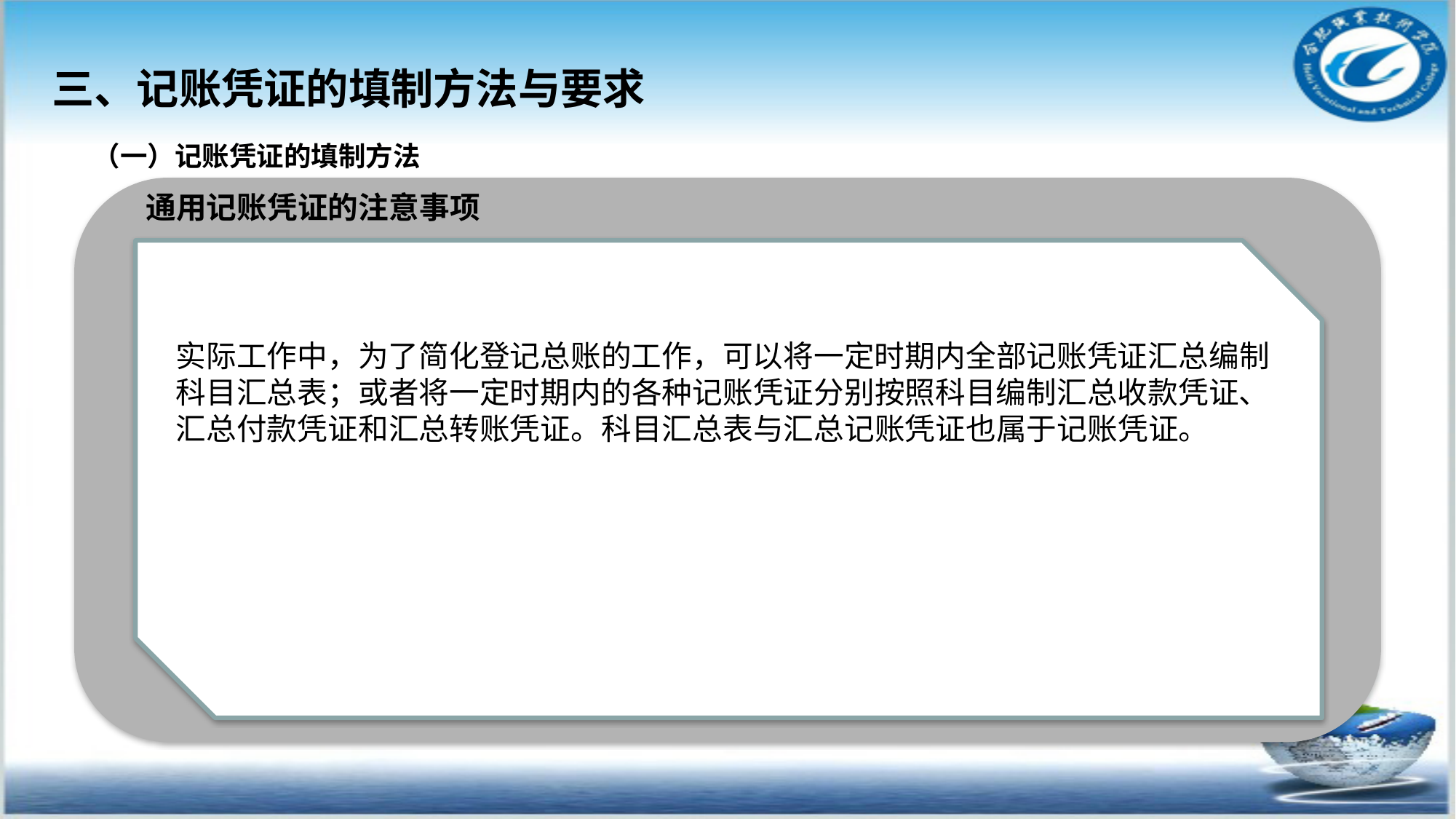

三、记账凭证的填制方法与要求
（一）记账凭证的填制方法

通用记账凭证的注意事项

实际工作中，为了简化登记总账的工作，可以将一定时期内全部记账凭证汇总编制科目汇总表；或者将一定时期内的各种记账凭证分别按照科目编制汇总收款凭证、汇总付款凭证和汇总转账凭证。科目汇总表与汇总记账凭证也属于记账凭证。